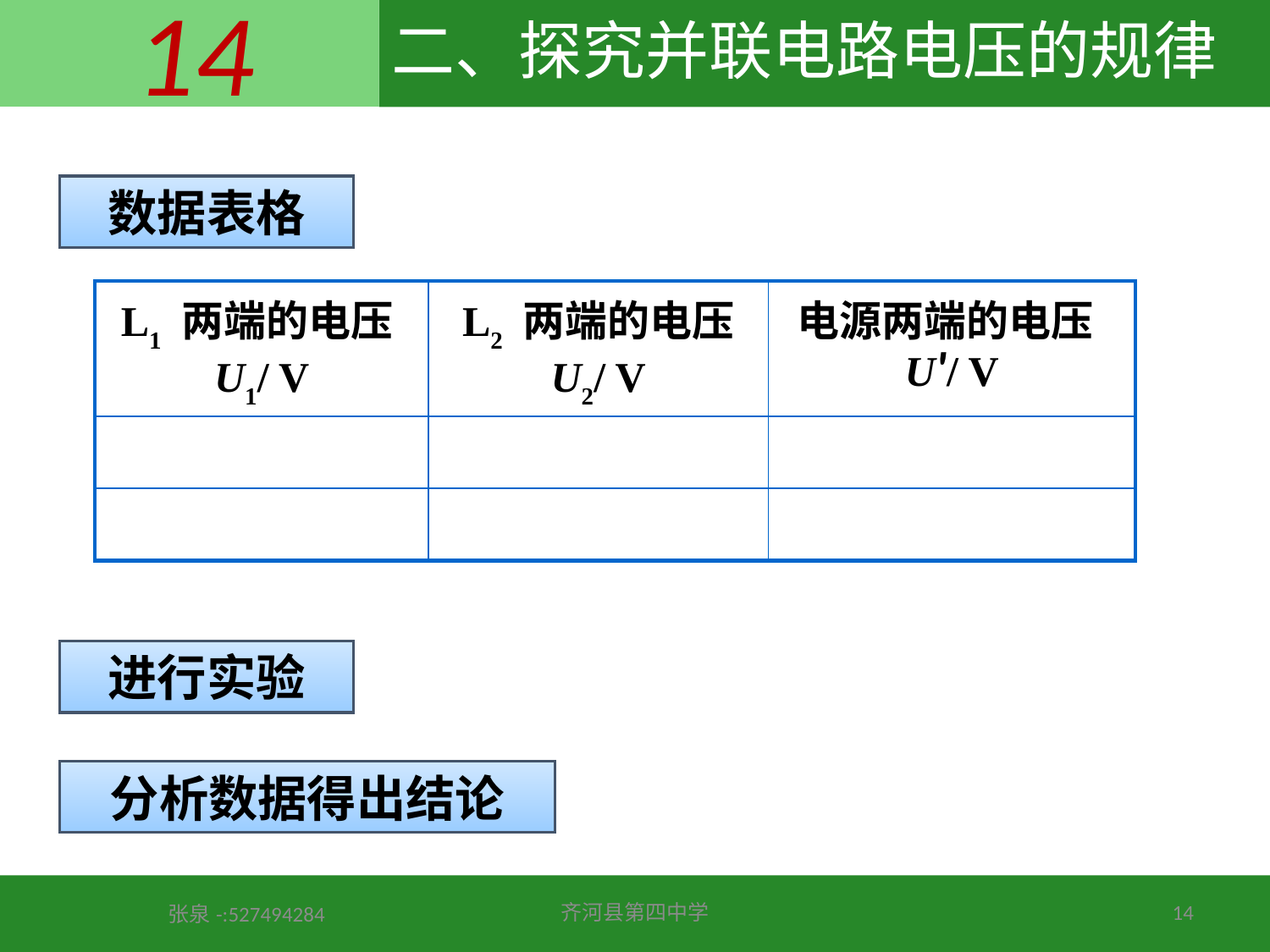

# 二、探究并联电路电压的规律
数据表格
| L1 两端的电压 U1/ V | L2 两端的电压 U2/ V | 电源两端的电压U'/ V |
| --- | --- | --- |
|  |  |  |
|  |  |  |
进行实验
分析数据得出结论